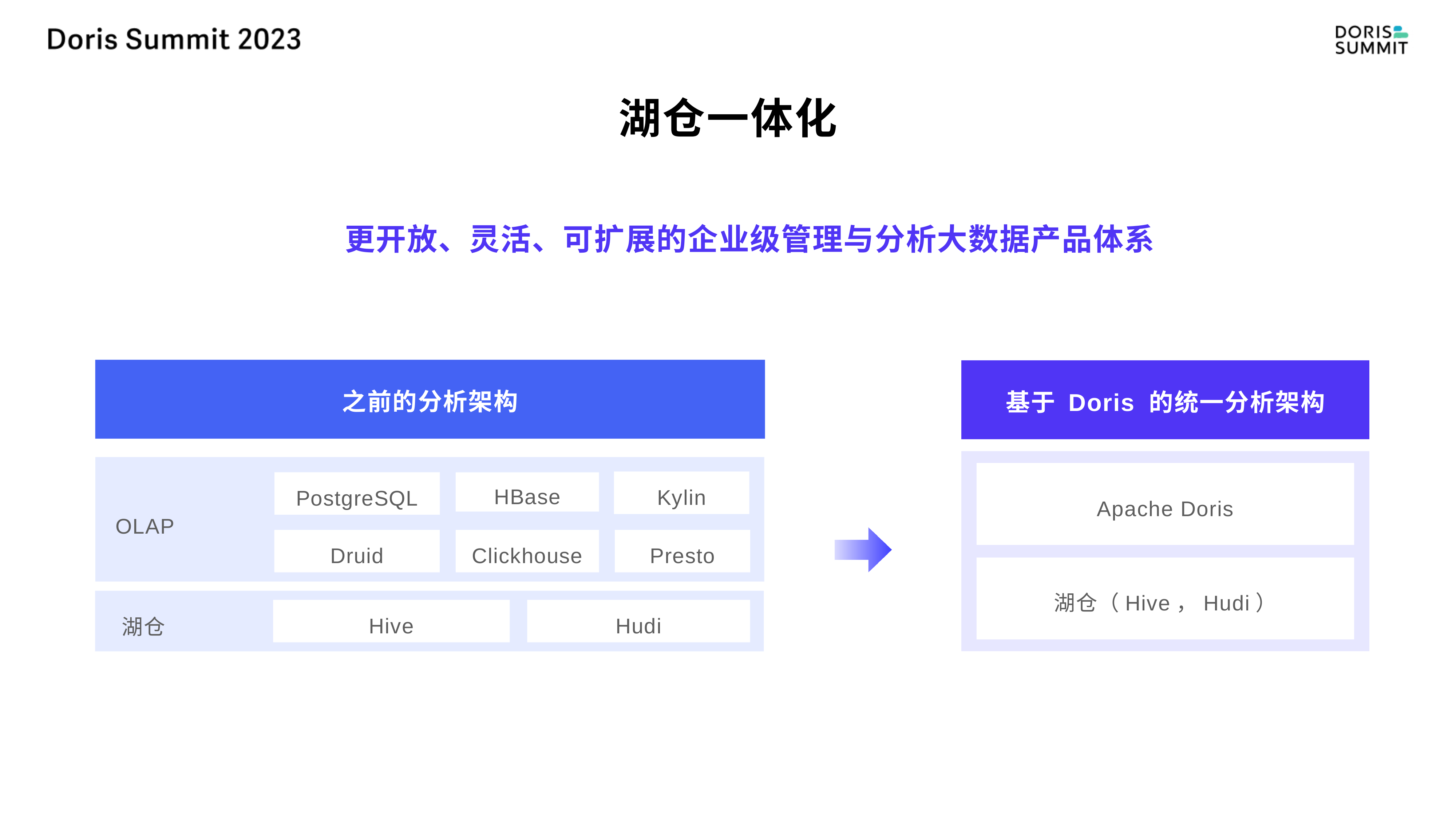

# 湖仓一体化
更开放、灵活、可扩展的企业级管理与分析大数据产品体系
之前的分析架构
基于 Doris 的统一分析架构

Apache Doris
Kylin
PostgreSQL
HBase
OLAP

Druid
Clickhouse
Presto
湖仓（Hive，Hudi）

Hive
Hudi
湖仓